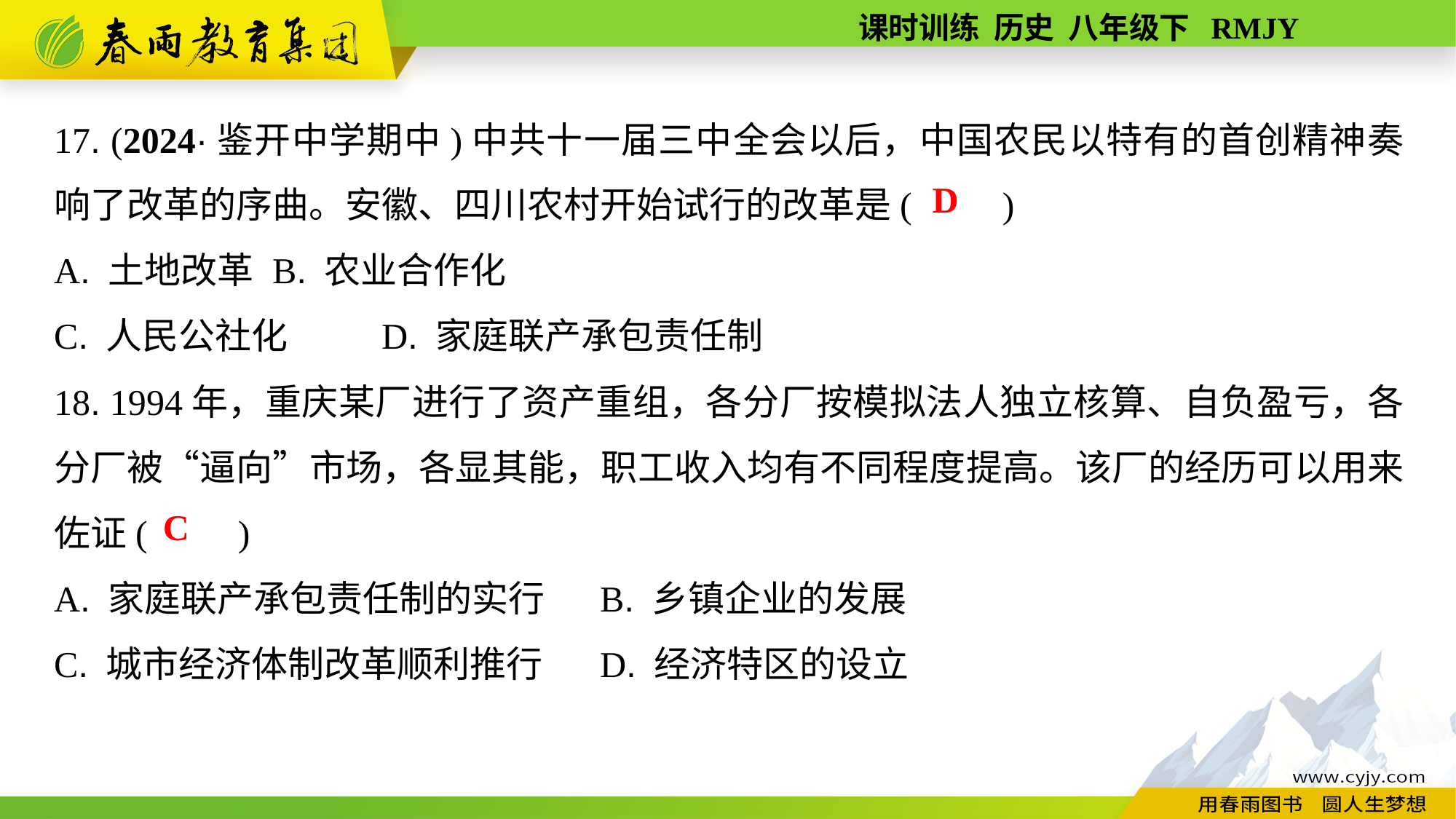

17. (2024·鉴开中学期中)中共十一届三中全会以后，中国农民以特有的首创精神奏响了改革的序曲。安徽、四川农村开始试行的改革是(　　)
A. 土地改革	B. 农业合作化
C. 人民公社化	D. 家庭联产承包责任制
18. 1994年，重庆某厂进行了资产重组，各分厂按模拟法人独立核算、自负盈亏，各分厂被“逼向”市场，各显其能，职工收入均有不同程度提高。该厂的经历可以用来佐证(　　)
A. 家庭联产承包责任制的实行	B. 乡镇企业的发展
C. 城市经济体制改革顺利推行	D. 经济特区的设立
D
C